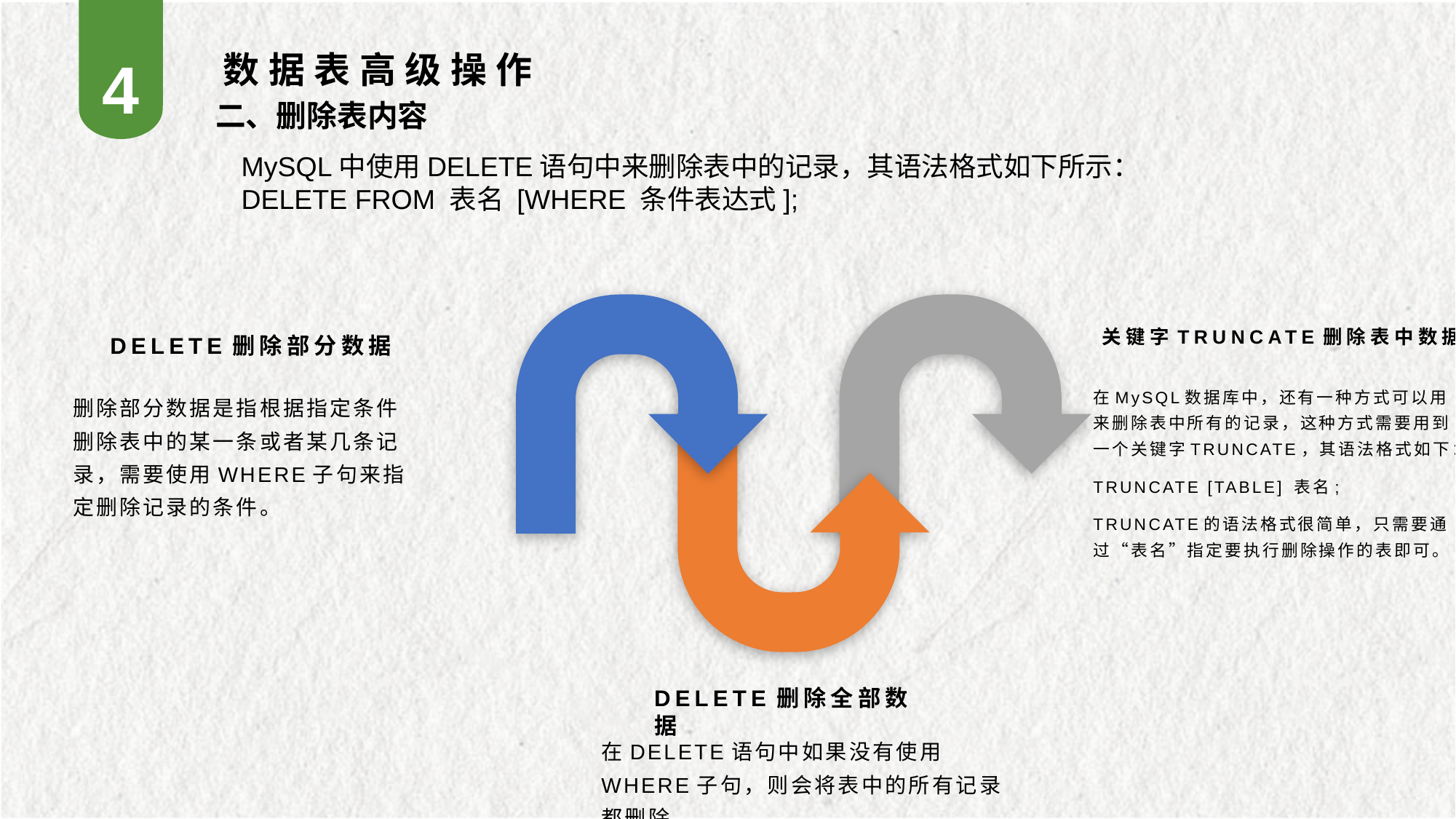

4

 数据表高级操作
二、删除表内容
MySQL中使用DELETE语句中来删除表中的记录，其语法格式如下所示：
DELETE FROM 表名 [WHERE 条件表达式];

关键字TRUNCATE删除表中数据
DELETE删除部分数据
在MySQL数据库中，还有一种方式可以用来删除表中所有的记录，这种方式需要用到一个关键字TRUNCATE，其语法格式如下：
TRUNCATE [TABLE] 表名;
TRUNCATE的语法格式很简单，只需要通过“表名”指定要执行删除操作的表即可。
删除部分数据是指根据指定条件删除表中的某一条或者某几条记录，需要使用WHERE子句来指定删除记录的条件。

DELETE删除全部数据
在DELETE语句中如果没有使用WHERE子句，则会将表中的所有记录都删除。